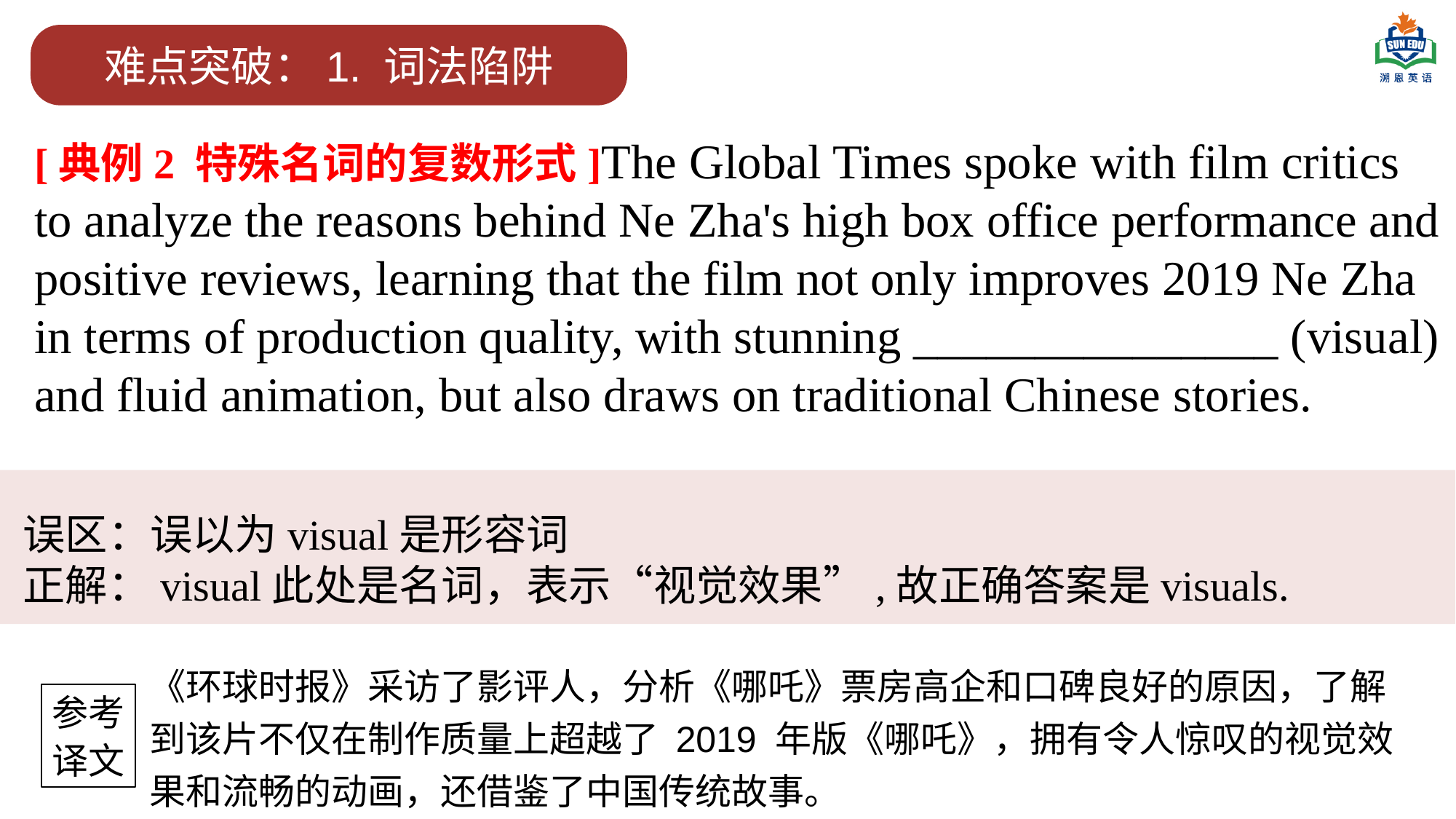

难点突破：1. 词法陷阱
[典例2 特殊名词的复数形式]The Global Times spoke with film critics to analyze the reasons behind Ne Zha's high box office performance and positive reviews, learning that the film not only improves 2019 Ne Zha in terms of production quality, with stunning _______________ (visual) and fluid animation, but also draws on traditional Chinese stories.

误区：误以为visual是形容词
正解：visual此处是名词，表示“视觉效果”,故正确答案是visuals.
《环球时报》采访了影评人，分析《哪吒》票房高企和口碑良好的原因，了解到该片不仅在制作质量上超越了 2019 年版《哪吒》，拥有令人惊叹的视觉效果和流畅的动画，还借鉴了中国传统故事。
参考
译文